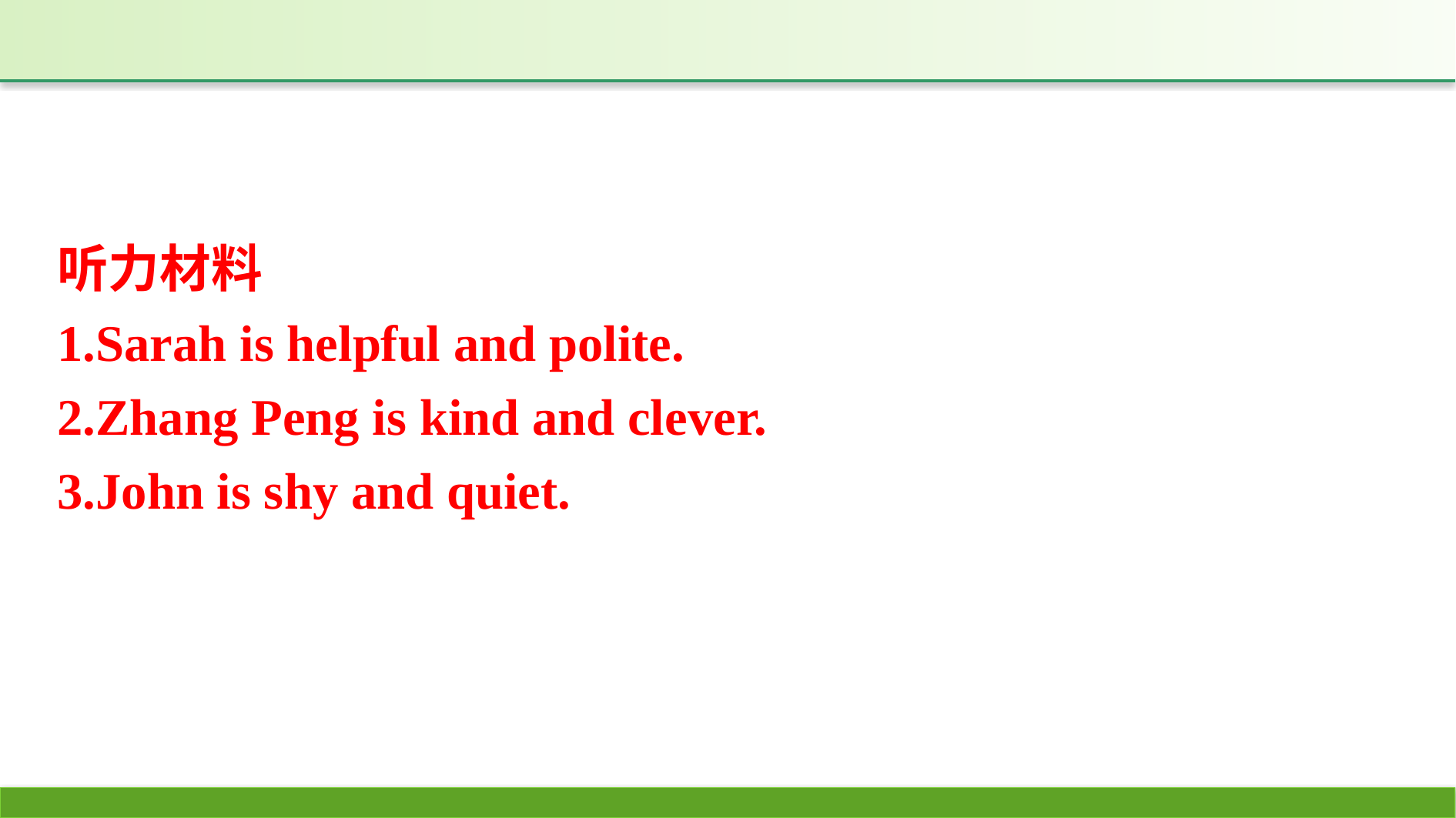

听力材料
1.Sarah is helpful and polite.
2.Zhang Peng is kind and clever.
3.John is shy and quiet.